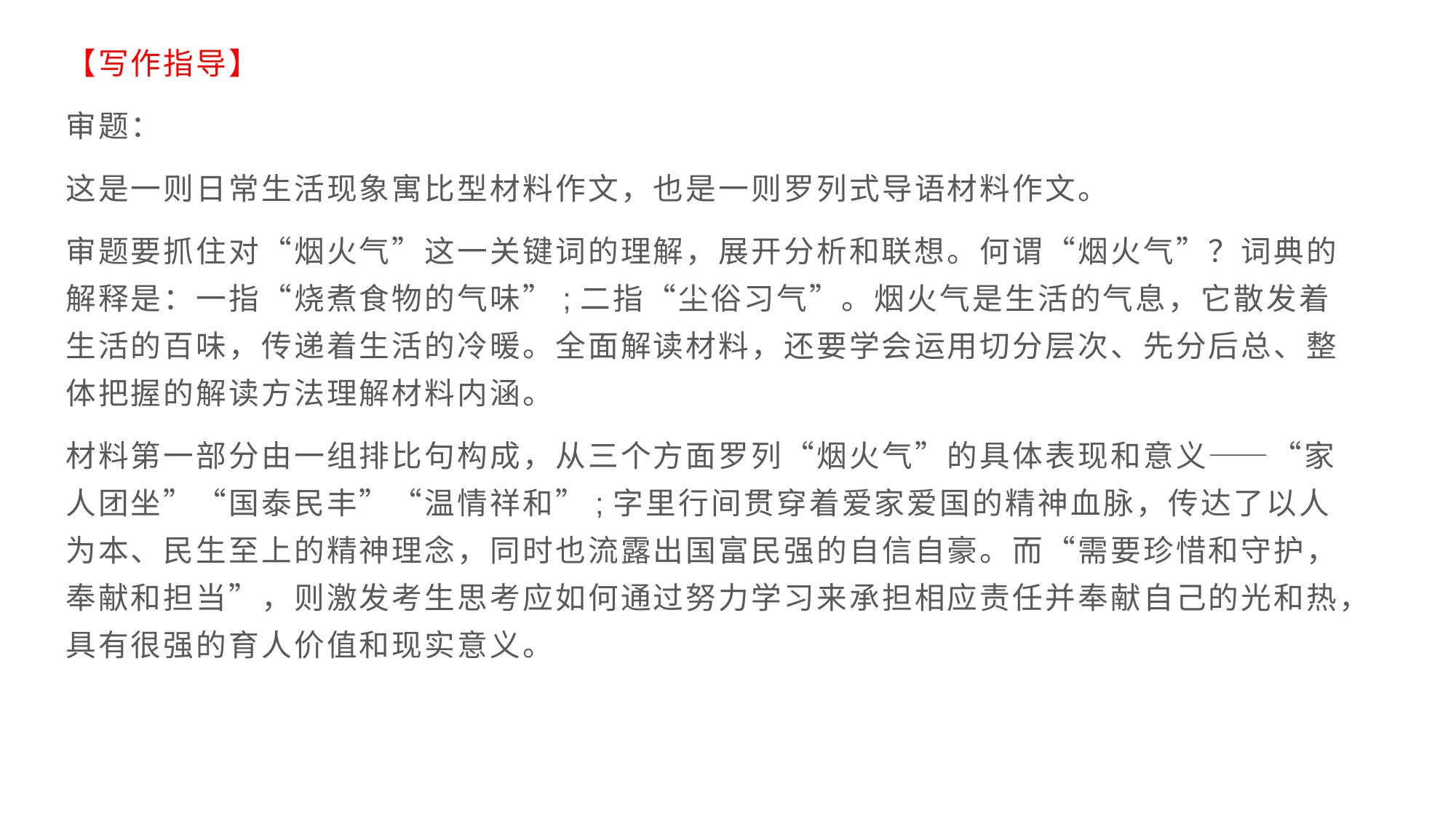

【写作指导】
审题：
这是一则日常生活现象寓比型材料作文，也是一则罗列式导语材料作文。
审题要抓住对“烟火气”这一关键词的理解，展开分析和联想。何谓“烟火气”？词典的解释是：一指“烧煮食物的气味”;二指“尘俗习气”。烟火气是生活的气息，它散发着生活的百味，传递着生活的冷暖。全面解读材料，还要学会运用切分层次、先分后总、整体把握的解读方法理解材料内涵。
材料第一部分由一组排比句构成，从三个方面罗列“烟火气”的具体表现和意义——“家人团坐”“国泰民丰”“温情祥和”;字里行间贯穿着爱家爱国的精神血脉，传达了以人为本、民生至上的精神理念，同时也流露出国富民强的自信自豪。而“需要珍惜和守护，奉献和担当”，则激发考生思考应如何通过努力学习来承担相应责任并奉献自己的光和热，具有很强的育人价值和现实意义。